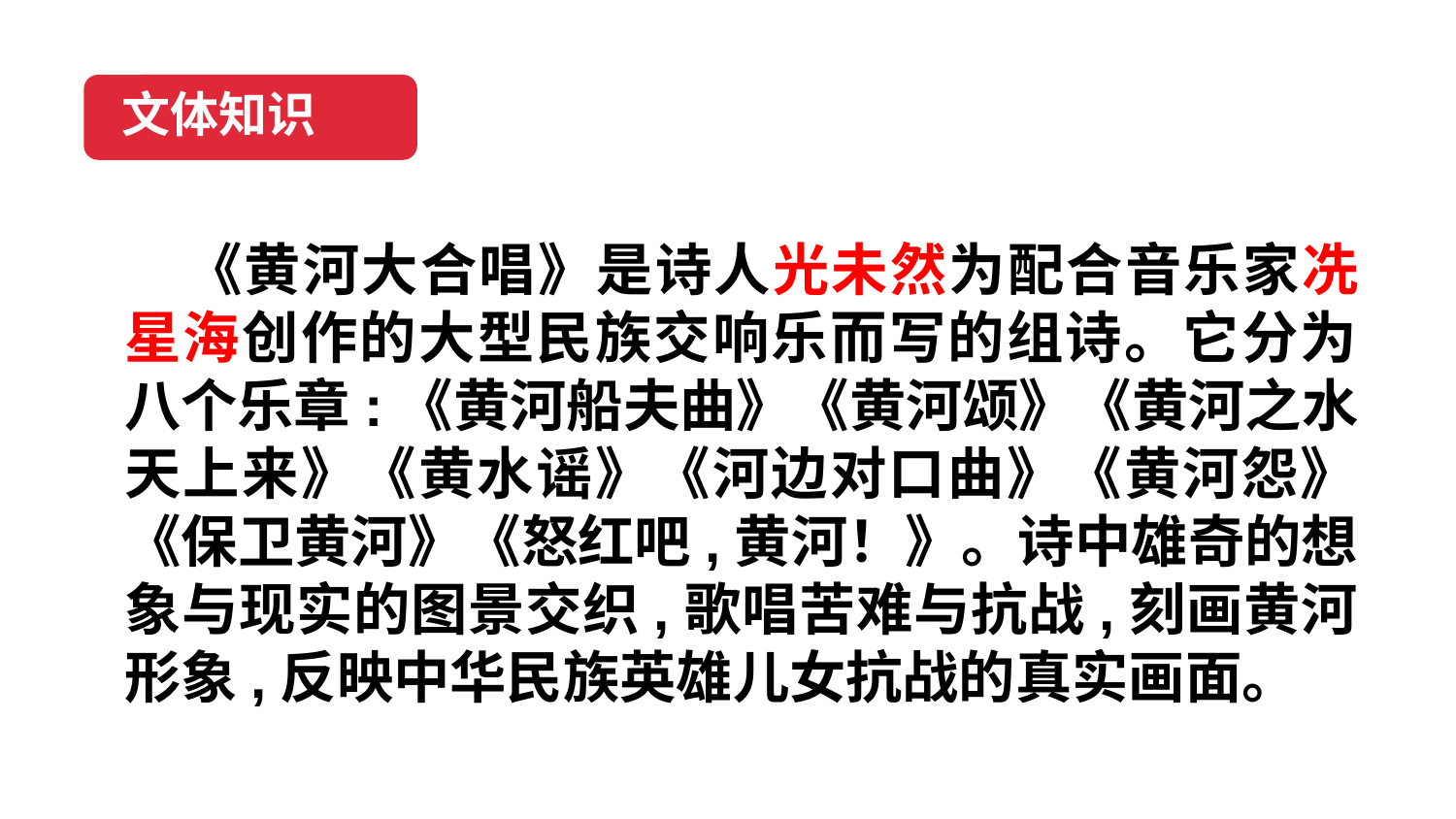

文体知识
   《黄河大合唱》是诗人光未然为配合音乐家冼星海创作的大型民族交响乐而写的组诗。它分为八个乐章:《黄河船夫曲》《黄河颂》《黄河之水天上来》《黄水谣》《河边对口曲》《黄河怨》《保卫黄河》《怒红吧,黄河！》。诗中雄奇的想象与现实的图景交织,歌唱苦难与抗战,刻画黄河形象,反映中华民族英雄儿女抗战的真实画面。